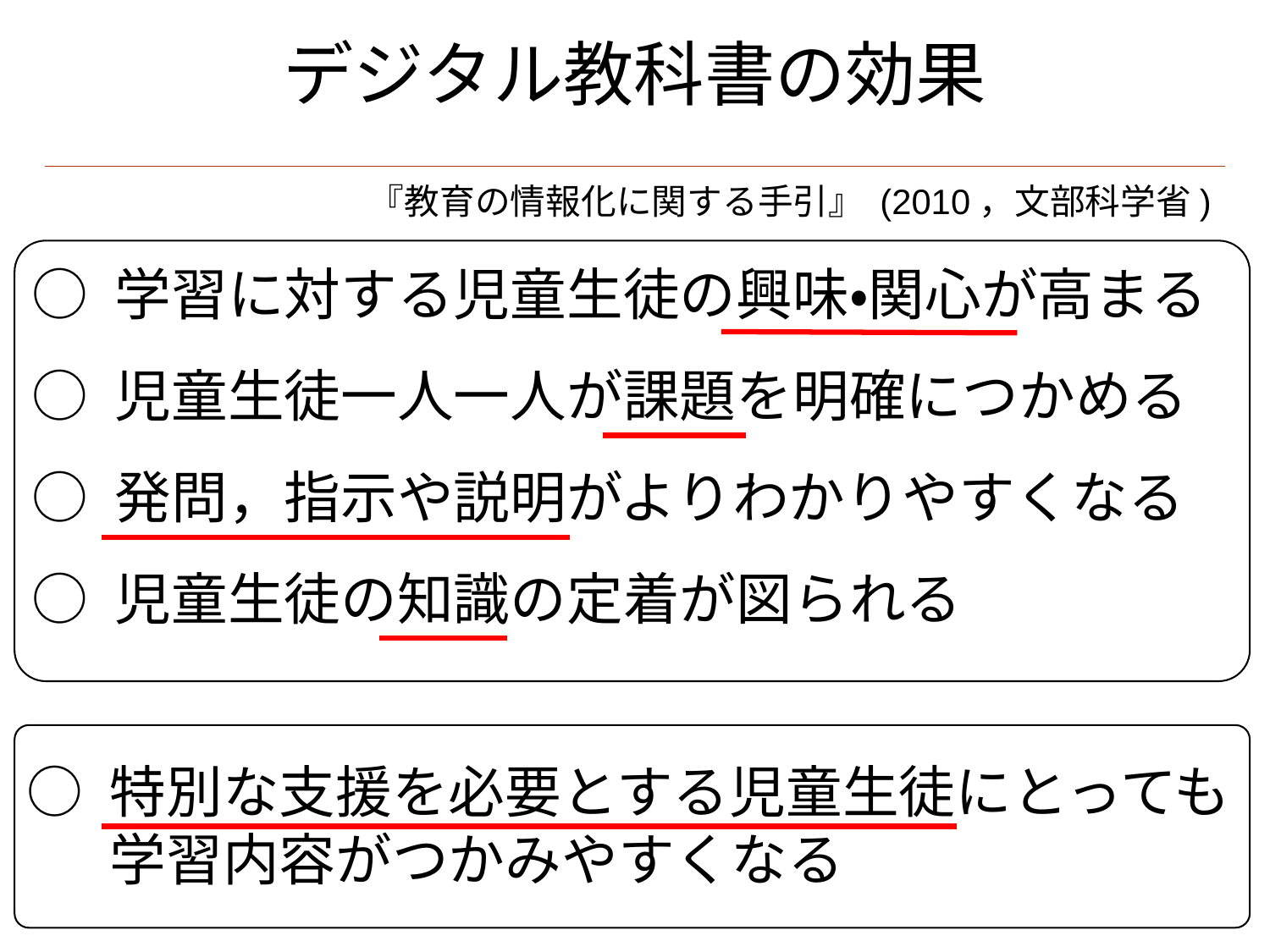

デジタル教科書の効果
『教育の情報化に関する手引』 (2010，文部科学省)

○ 学習に対する児童生徒の興味・関心が高まる

○ 児童生徒一人一人が課題を明確につかめる

○ 発問，指示や説明がよりわかりやすくなる

○ 児童生徒の知識の定着が図られる

○ 特別な支援を必要とする児童生徒にとっても
 　学習内容がつかみやすくなる